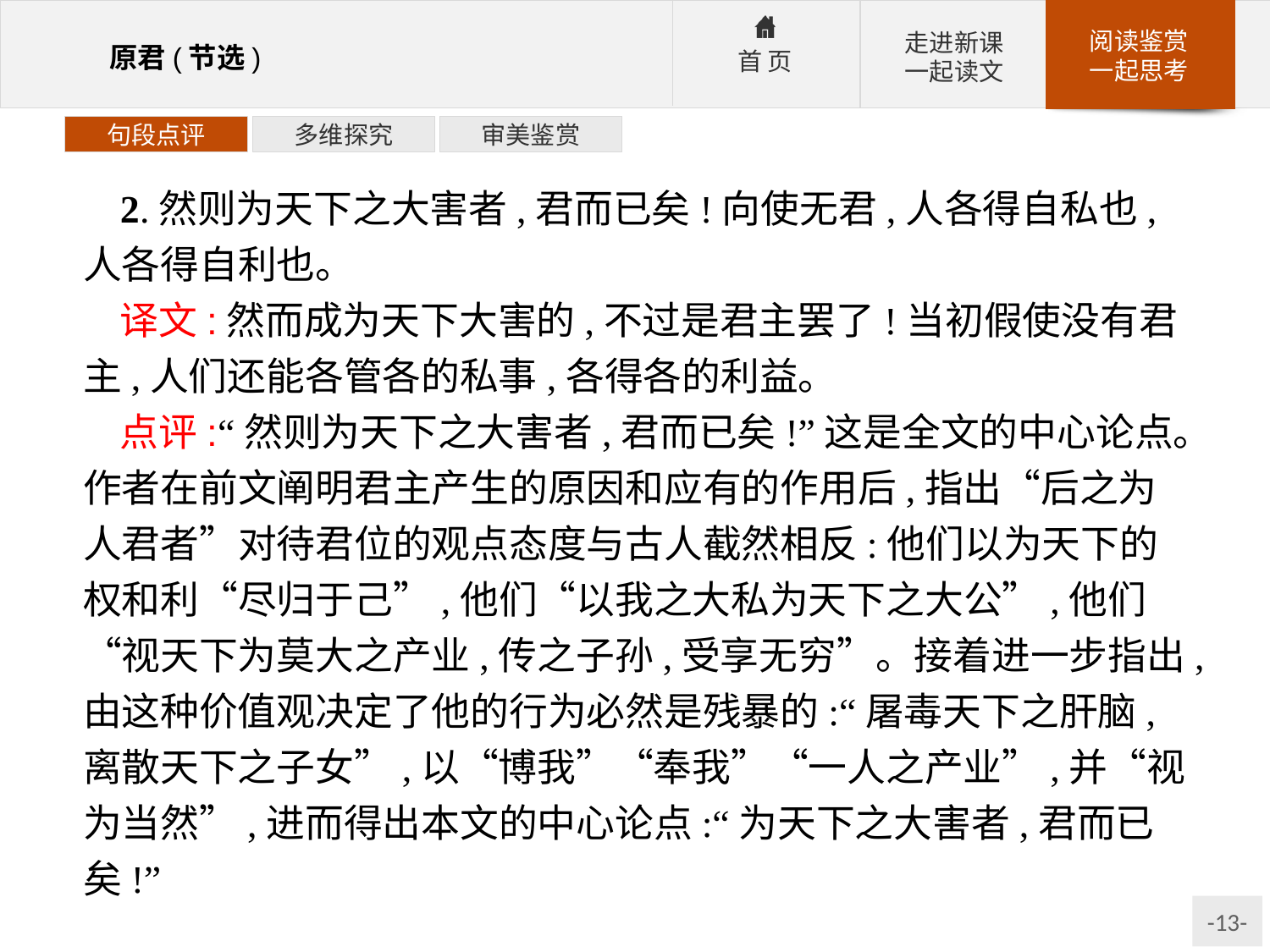

句段点评
多维探究
审美鉴赏
2.然则为天下之大害者,君而已矣!向使无君,人各得自私也,人各得自利也。
译文:然而成为天下大害的,不过是君主罢了!当初假使没有君主,人们还能各管各的私事,各得各的利益。
点评:“然则为天下之大害者,君而已矣!”这是全文的中心论点。作者在前文阐明君主产生的原因和应有的作用后,指出“后之为人君者”对待君位的观点态度与古人截然相反:他们以为天下的权和利“尽归于己”,他们“以我之大私为天下之大公”,他们“视天下为莫大之产业,传之子孙,受享无穷”。接着进一步指出,由这种价值观决定了他的行为必然是残暴的:“屠毒天下之肝脑,离散天下之子女”,以“博我”“奉我”“一人之产业”,并“视为当然”,进而得出本文的中心论点:“为天下之大害者,君而已矣!”